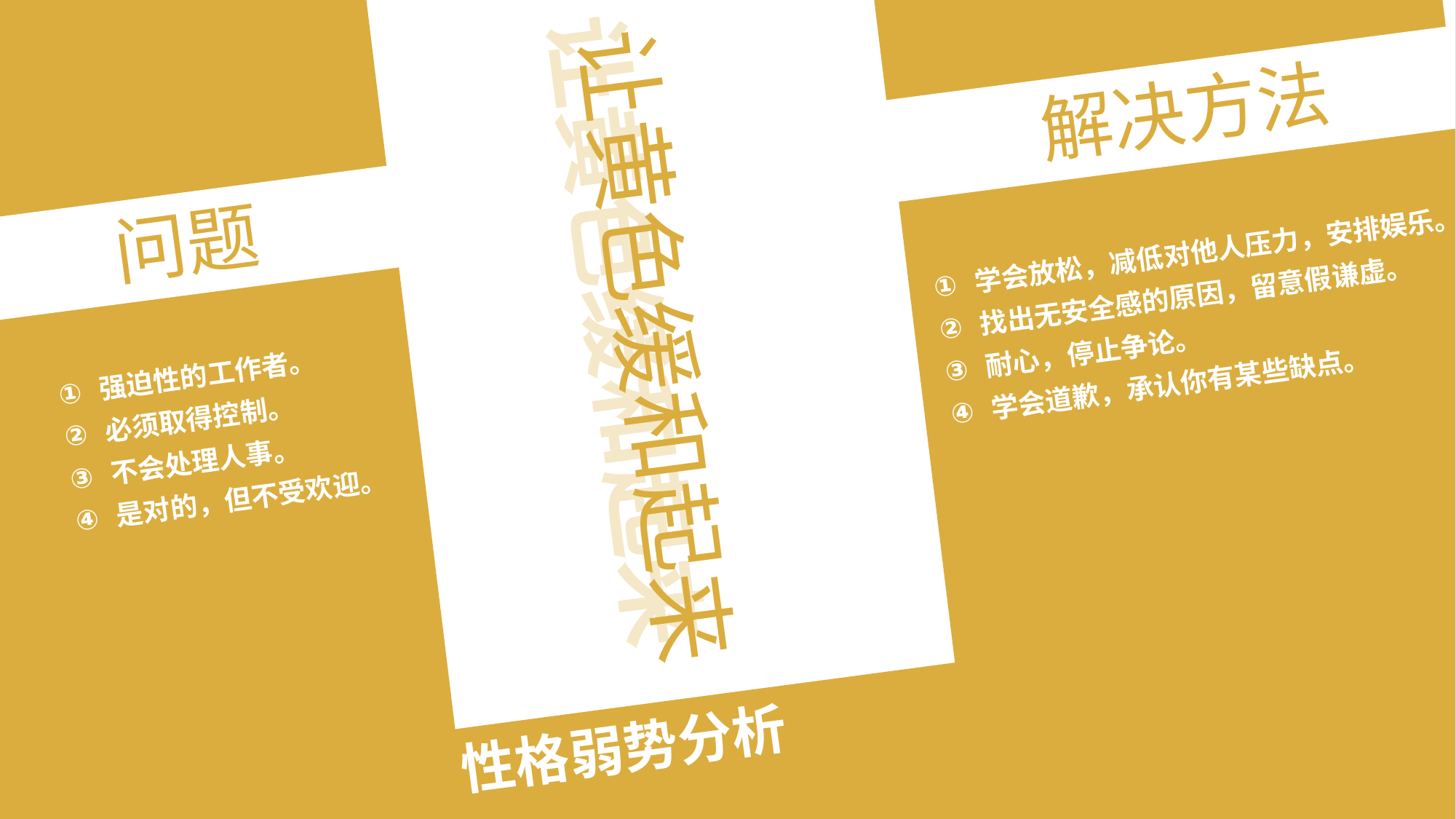

让黄色缓和起来
让黄色缓和起来
解决方法
解决方法

问题
问题
学会放松，减低对他人压力，安排娱乐。
找出无安全感的原因，留意假谦虚。
耐心，停止争论。
学会道歉，承认你有某些缺点。

强迫性的工作者。
必须取得控制。
不会处理人事。
是对的，但不受欢迎。

性格弱势分析